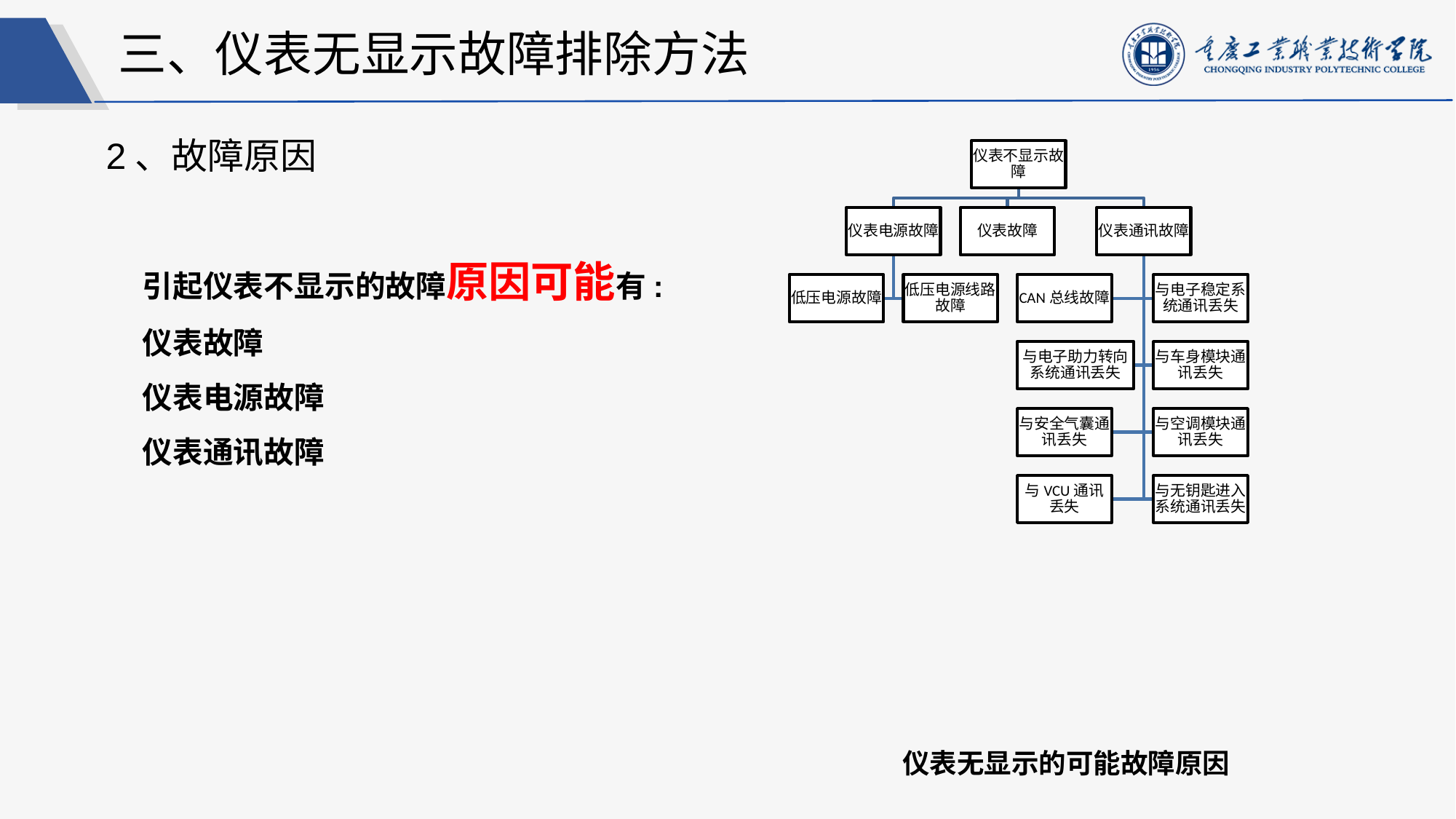

三、仪表无显示故障排除方法
2、故障原因
仪表不显示故障
仪表电源故障
低压电源故障
低压电源线路故障
仪表故障
仪表通讯故障
CAN总线故障
与电子稳定系统通讯丢失
与电子助力转向系统通讯丢失
与车身模块通讯丢失
与安全气囊通讯丢失
与空调模块通讯丢失
与VCU通讯丢失
与无钥匙进入系统通讯丢失
引起仪表不显示的故障原因可能有:
仪表故障
仪表电源故障
仪表通讯故障
仪表无显示的可能故障原因